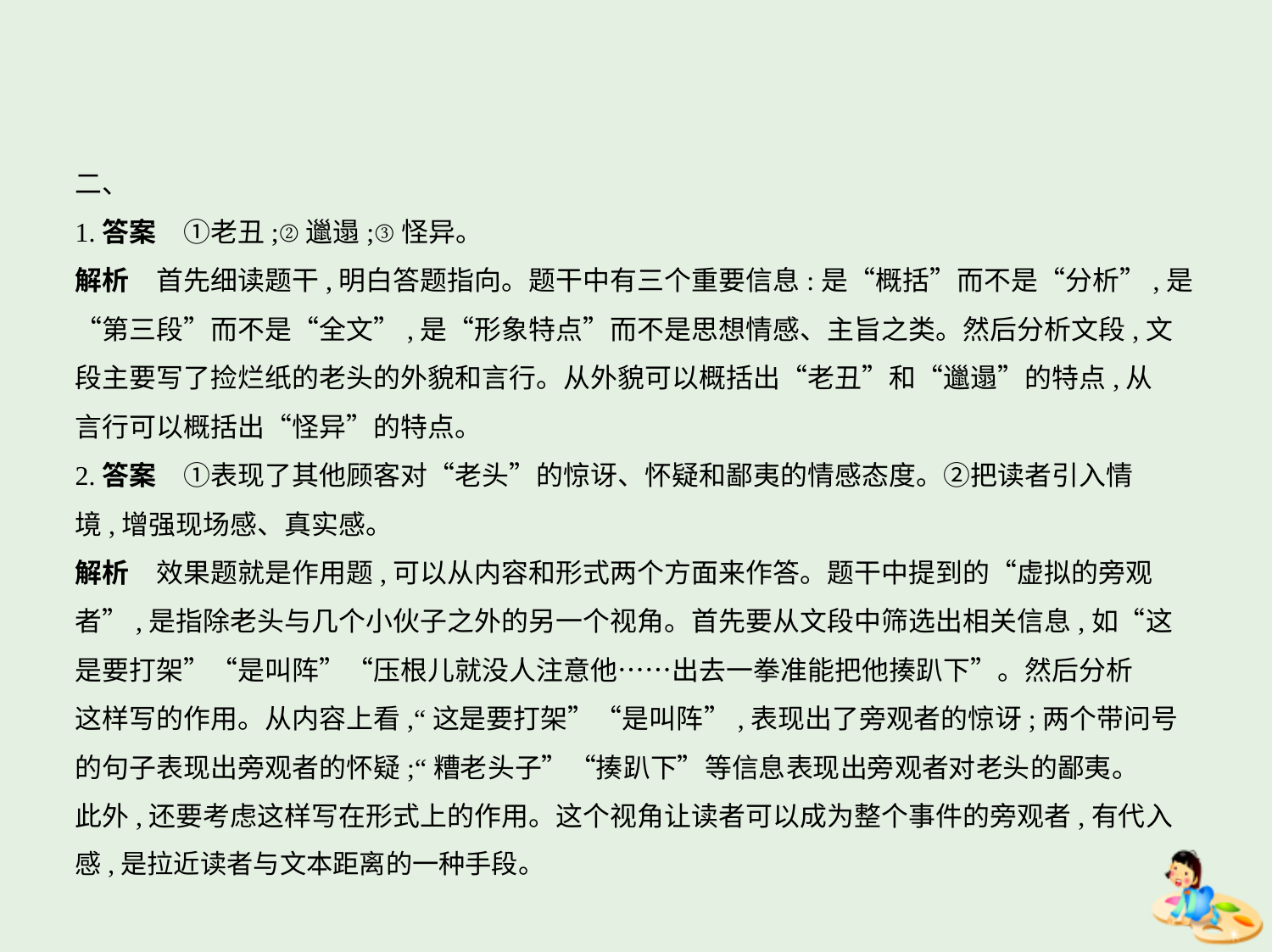

二、
1.答案　①老丑;②邋遢;③怪异。
解析　首先细读题干,明白答题指向。题干中有三个重要信息:是“概括”而不是“分析”,是
“第三段”而不是“全文”,是“形象特点”而不是思想情感、主旨之类。然后分析文段,文
段主要写了捡烂纸的老头的外貌和言行。从外貌可以概括出“老丑”和“邋遢”的特点,从
言行可以概括出“怪异”的特点。
2.答案　①表现了其他顾客对“老头”的惊讶、怀疑和鄙夷的情感态度。②把读者引入情
境,增强现场感、真实感。
解析　效果题就是作用题,可以从内容和形式两个方面来作答。题干中提到的“虚拟的旁观
者”,是指除老头与几个小伙子之外的另一个视角。首先要从文段中筛选出相关信息,如“这
是要打架”“是叫阵”“压根儿就没人注意他……出去一拳准能把他揍趴下”。然后分析
这样写的作用。从内容上看,“这是要打架”“是叫阵”,表现出了旁观者的惊讶;两个带问号
的句子表现出旁观者的怀疑;“糟老头子”“揍趴下”等信息表现出旁观者对老头的鄙夷。
此外,还要考虑这样写在形式上的作用。这个视角让读者可以成为整个事件的旁观者,有代入
感,是拉近读者与文本距离的一种手段。